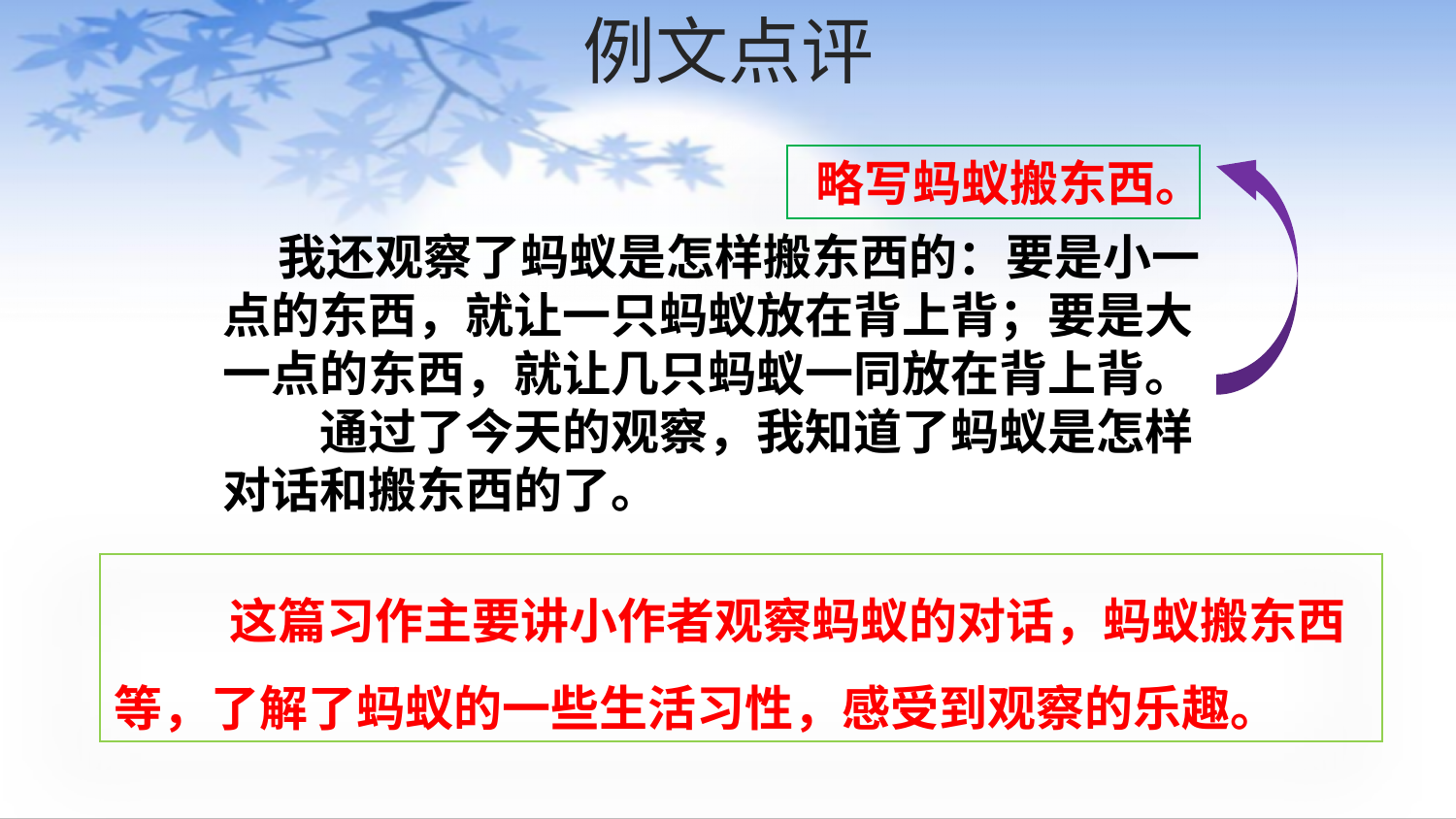

# 例文点评

略写蚂蚁搬东西。
    我还观察了蚂蚁是怎样搬东西的：要是小一点的东西，就让一只蚂蚁放在背上背；要是大一点的东西，就让几只蚂蚁一同放在背上背。
　　通过了今天的观察，我知道了蚂蚁是怎样对话和搬东西的了。

这篇习作主要讲小作者观察蚂蚁的对话，蚂蚁搬东西等，了解了蚂蚁的一些生活习性，感受到观察的乐趣。